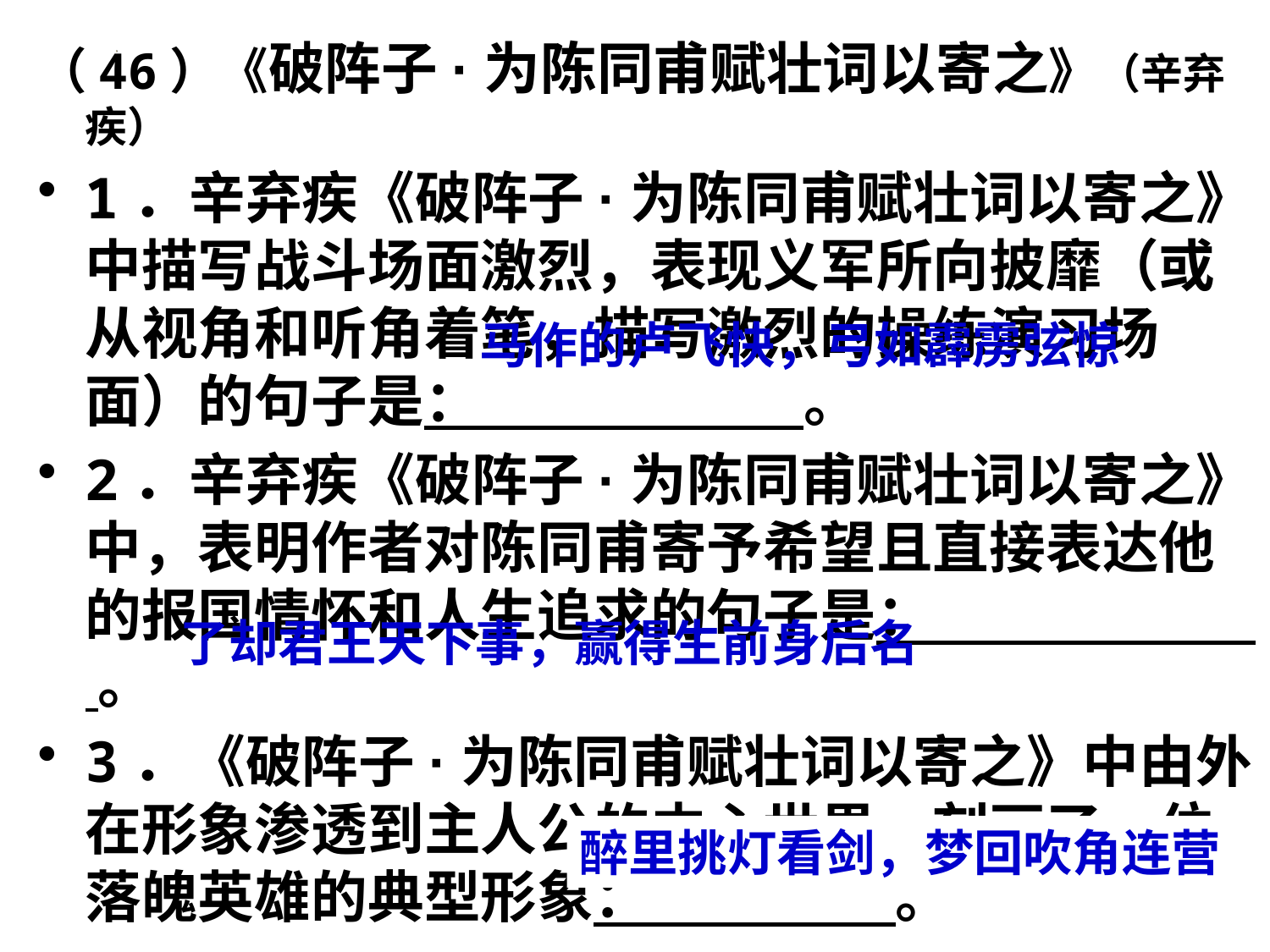

（46）《破阵子·为陈同甫赋壮词以寄之》（辛弃疾）
1．辛弃疾《破阵子·为陈同甫赋壮词以寄之》中描写战斗场面激烈，表现义军所向披靡（或从视角和听角着笔，描写激烈的操练演习场面）的句子是：                         。
2．辛弃疾《破阵子·为陈同甫赋壮词以寄之》中，表明作者对陈同甫寄予希望且直接表达他的报国情怀和人生追求的句子是：                           。
3．《破阵子·为陈同甫赋壮词以寄之》中由外在形象渗透到主人公的内心世界，刻画了一位落魄英雄的典型形象：                   。
#
马作的卢飞快，弓如霹雳弦惊
了却君王天下事，赢得生前身后名
醉里挑灯看剑，梦回吹角连营